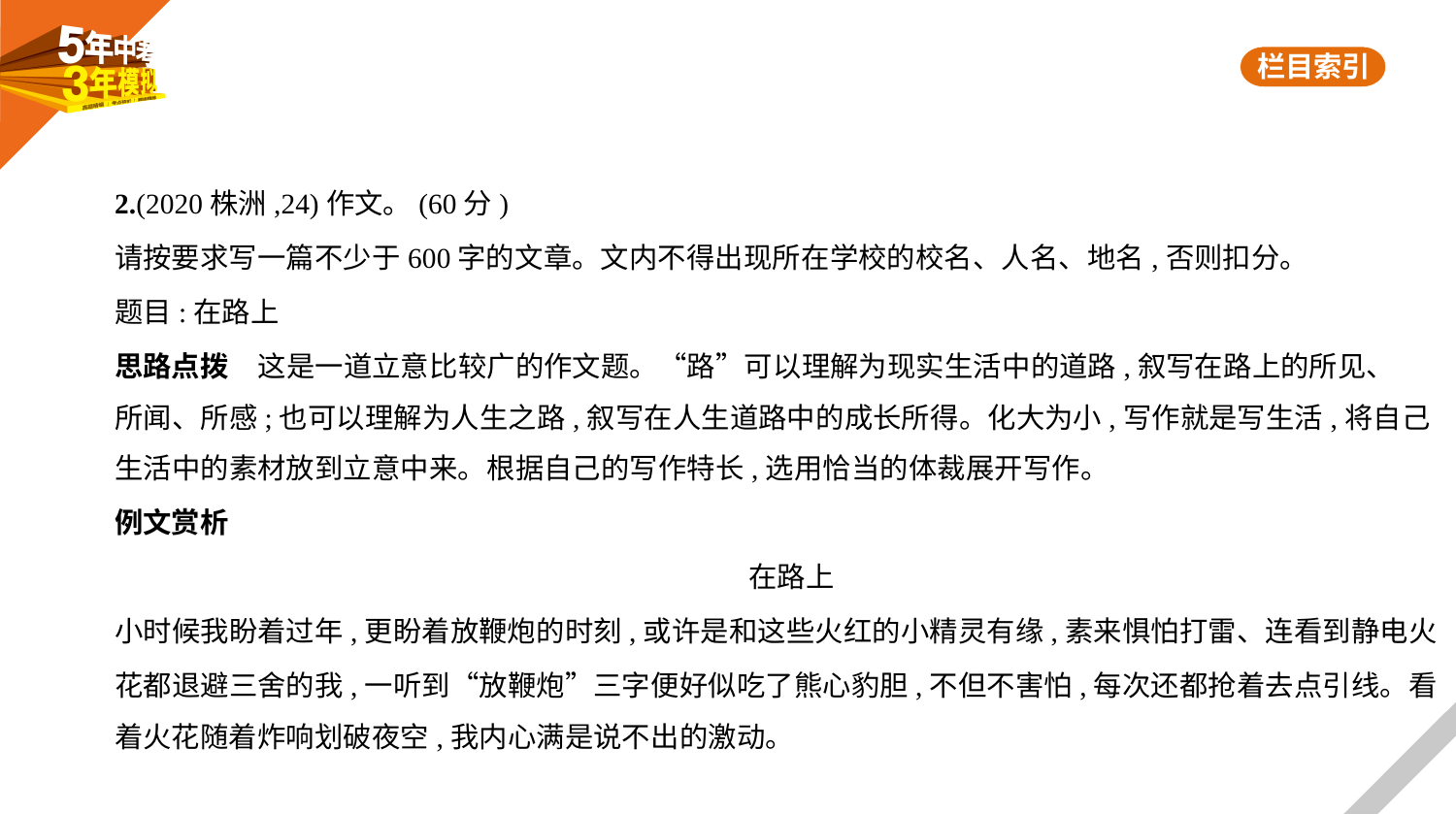

2.(2020株洲,24)作文。(60分)
请按要求写一篇不少于600字的文章。文内不得出现所在学校的校名、人名、地名,否则扣分。
题目:在路上
思路点拨　这是一道立意比较广的作文题。“路”可以理解为现实生活中的道路,叙写在路上的所见、
所闻、所感;也可以理解为人生之路,叙写在人生道路中的成长所得。化大为小,写作就是写生活,将自己
生活中的素材放到立意中来。根据自己的写作特长,选用恰当的体裁展开写作。
例文赏析
在路上
小时候我盼着过年,更盼着放鞭炮的时刻,或许是和这些火红的小精灵有缘,素来惧怕打雷、连看到静电火
花都退避三舍的我,一听到“放鞭炮”三字便好似吃了熊心豹胆,不但不害怕,每次还都抢着去点引线。看
着火花随着炸响划破夜空,我内心满是说不出的激动。